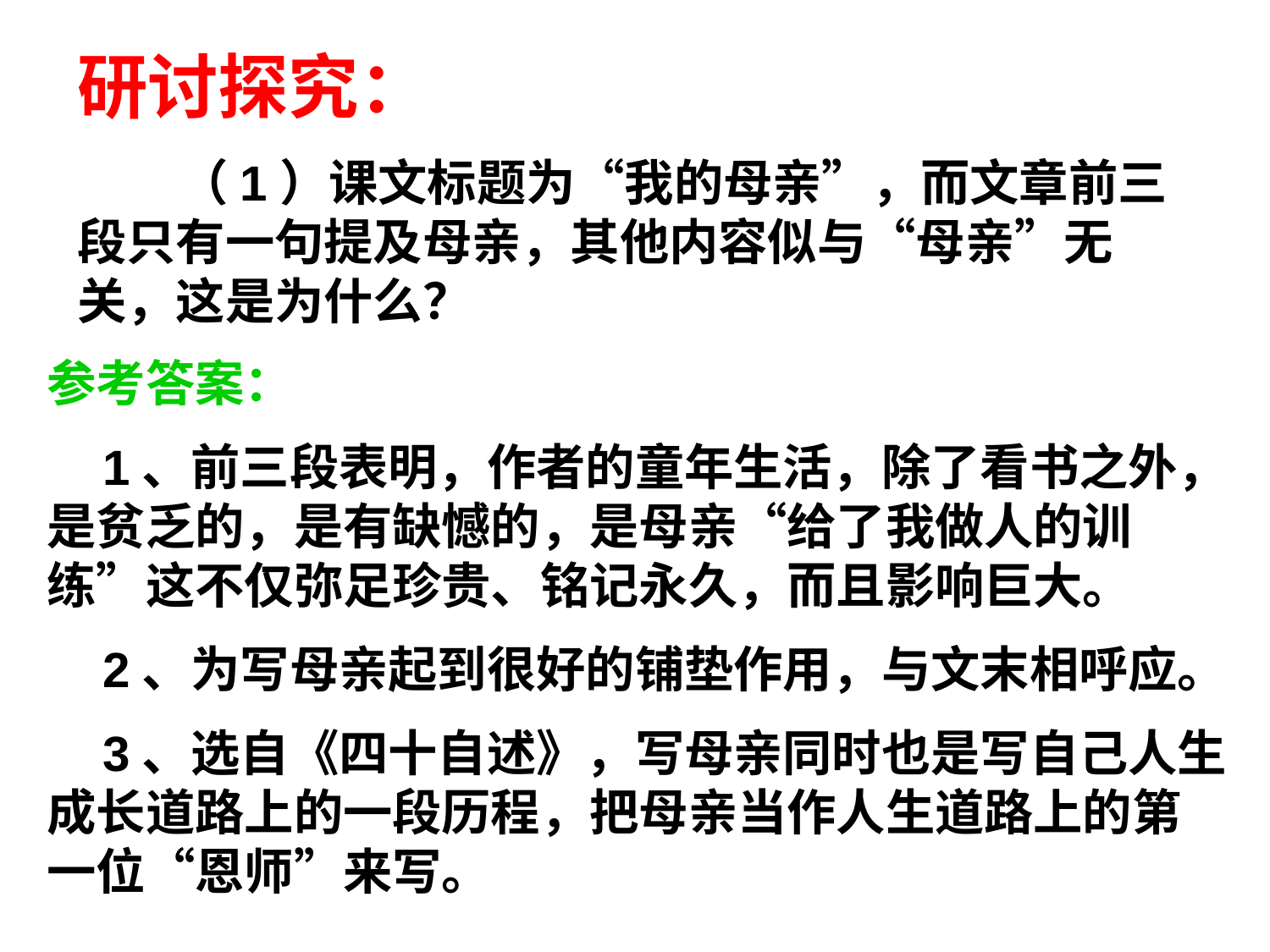

研讨探究：
        （1）课文标题为“我的母亲”，而文章前三段只有一句提及母亲，其他内容似与“母亲”无关，这是为什么？
参考答案：
    1、前三段表明，作者的童年生活，除了看书之外，是贫乏的，是有缺憾的，是母亲“给了我做人的训练”这不仅弥足珍贵、铭记永久，而且影响巨大。
    2、为写母亲起到很好的铺垫作用，与文末相呼应。
    3、选自《四十自述》，写母亲同时也是写自己人生成长道路上的一段历程，把母亲当作人生道路上的第一位“恩师”来写。